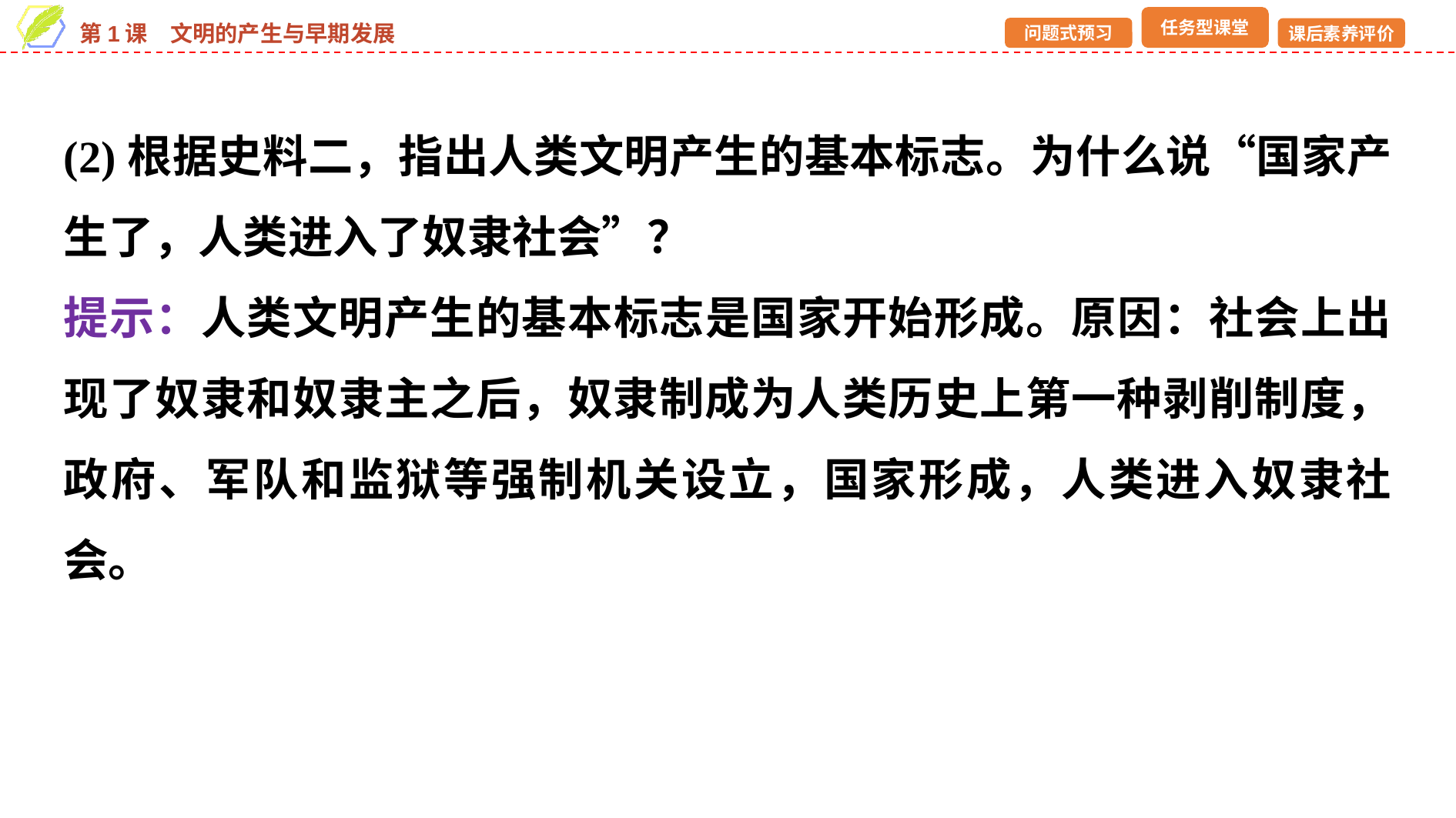

(2)根据史料二，指出人类文明产生的基本标志。为什么说“国家产生了，人类进入了奴隶社会”？
提示：人类文明产生的基本标志是国家开始形成。原因：社会上出现了奴隶和奴隶主之后，奴隶制成为人类历史上第一种剥削制度，政府、军队和监狱等强制机关设立，国家形成，人类进入奴隶社会。